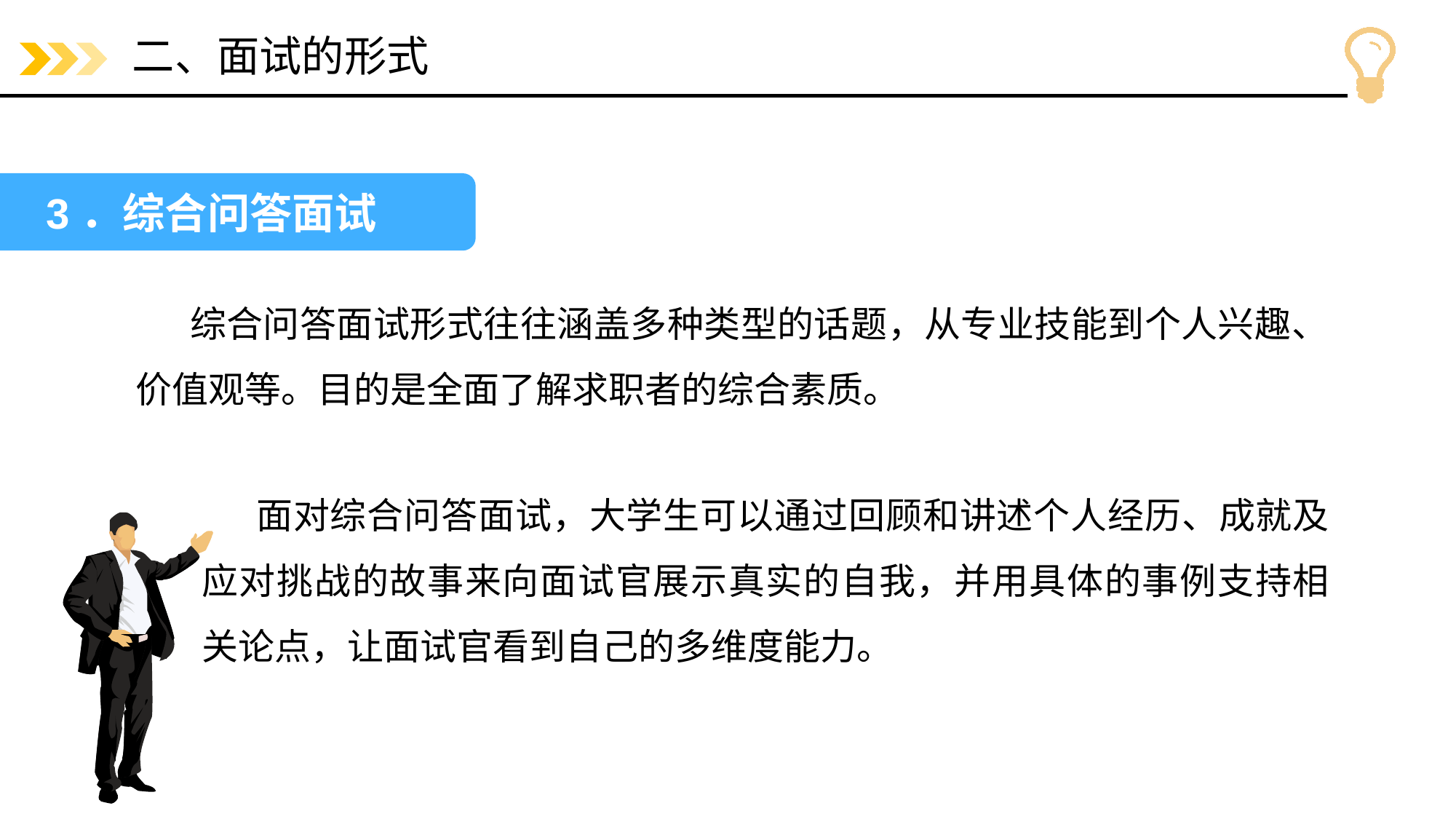

24
# 二、面试的形式
3．综合问答面试
综合问答面试形式往往涵盖多种类型的话题，从专业技能到个人兴趣、价值观等。目的是全面了解求职者的综合素质。
面对综合问答面试，大学生可以通过回顾和讲述个人经历、成就及应对挑战的故事来向面试官展示真实的自我，并用具体的事例支持相关论点，让面试官看到自己的多维度能力。